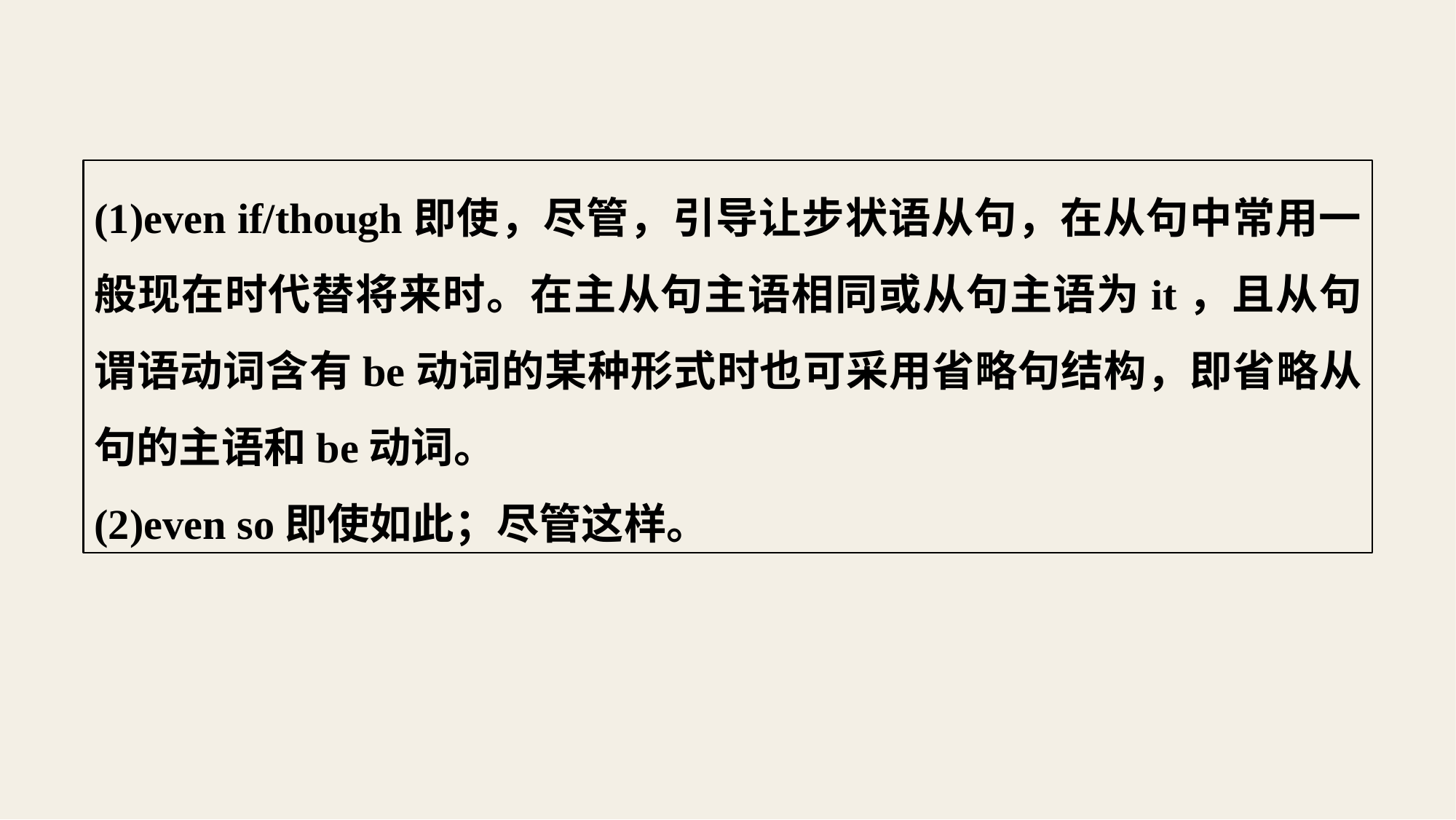

(1)even if/though即使，尽管，引导让步状语从句，在从句中常用一般现在时代替将来时。在主从句主语相同或从句主语为it，且从句谓语动词含有be动词的某种形式时也可采用省略句结构，即省略从句的主语和be动词。
(2)even so即使如此；尽管这样。